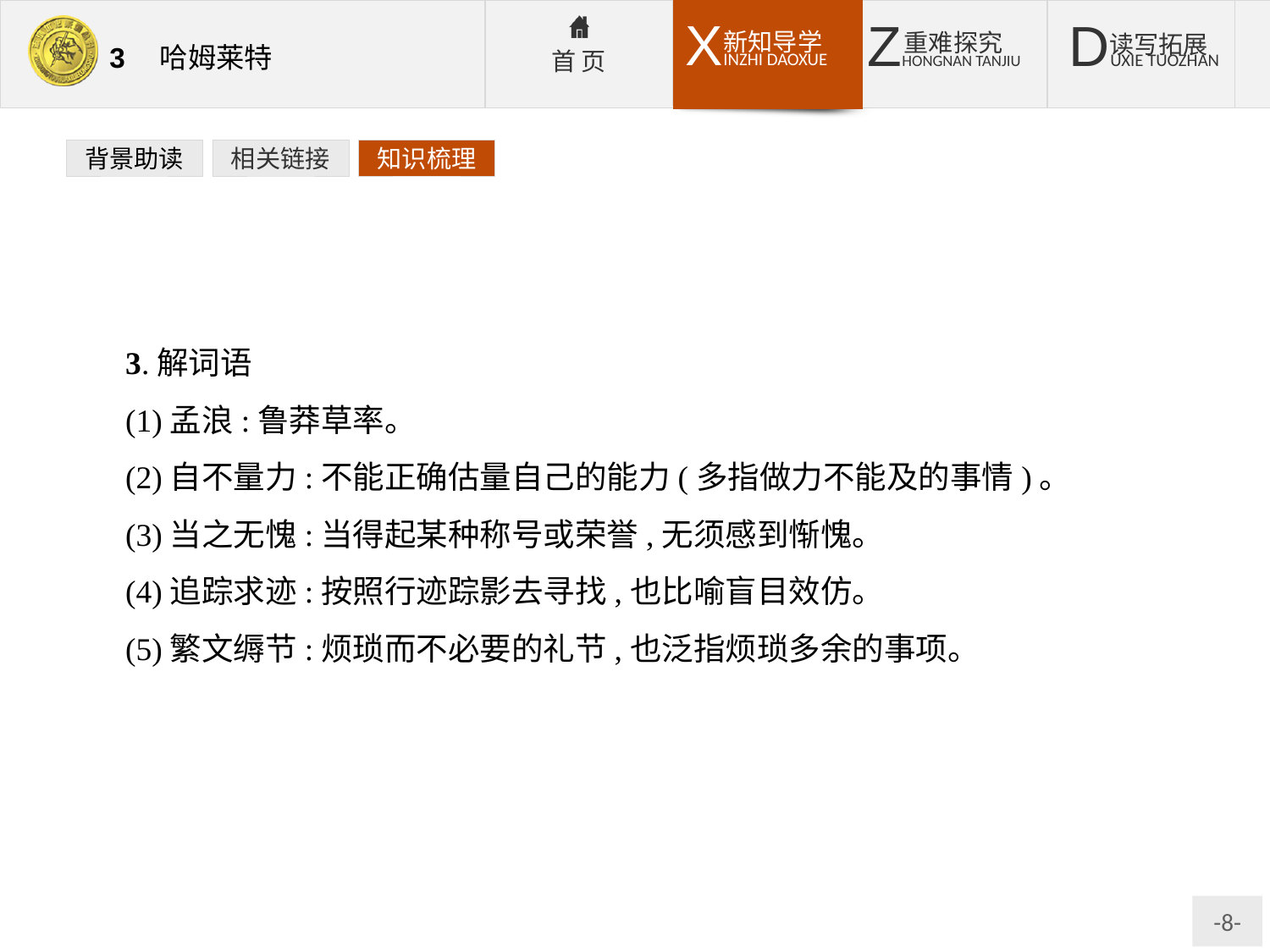

背景助读
相关链接
知识梳理
3.解词语
(1)孟浪:鲁莽草率。
(2)自不量力:不能正确估量自己的能力(多指做力不能及的事情)。
(3)当之无愧:当得起某种称号或荣誉,无须感到惭愧。
(4)追踪求迹:按照行迹踪影去寻找,也比喻盲目效仿。
(5)繁文缛节:烦琐而不必要的礼节,也泛指烦琐多余的事项。